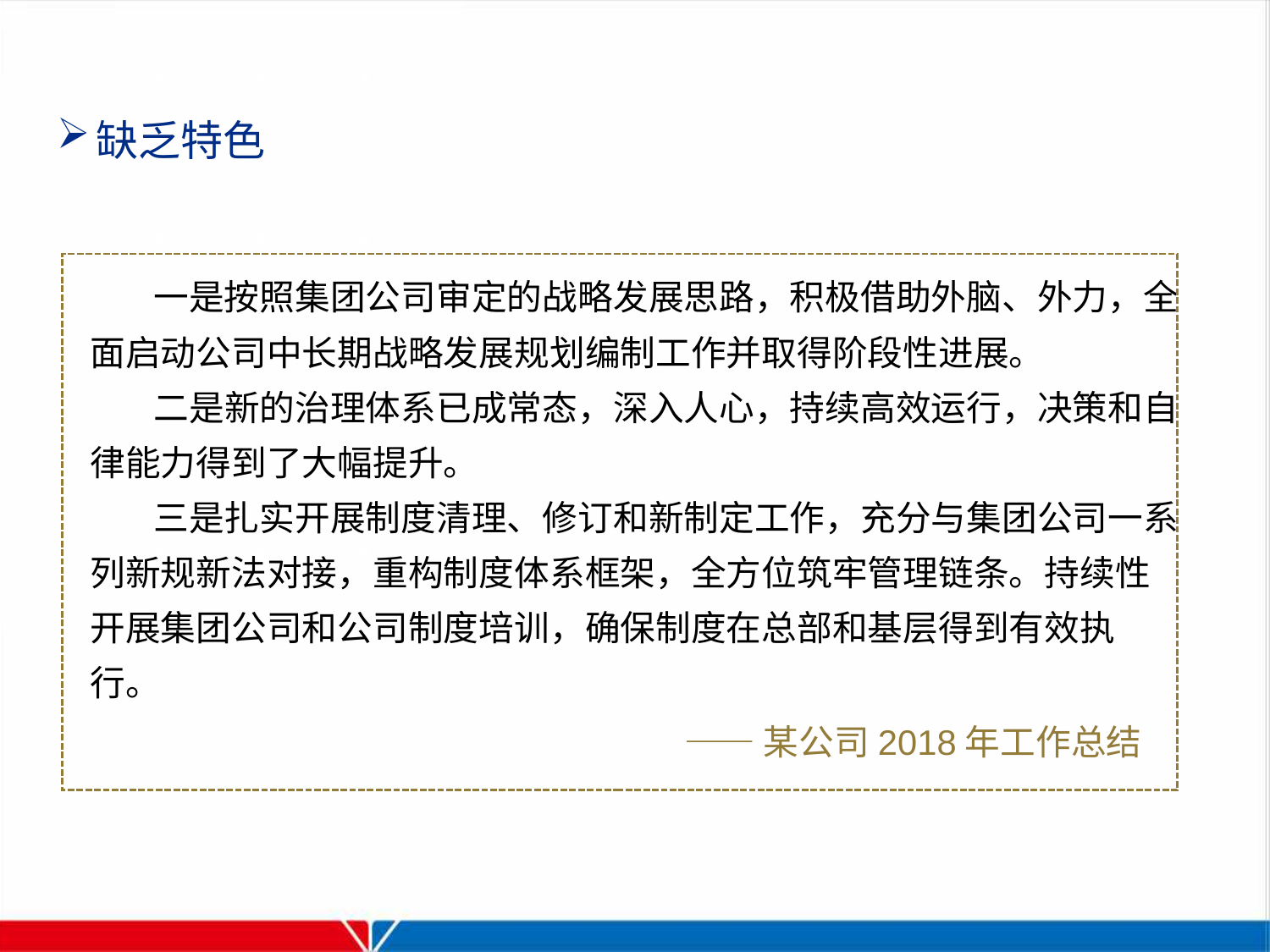

缺乏特色

一是按照集团公司审定的战略发展思路，积极借助外脑、外力，全面启动公司中长期战略发展规划编制工作并取得阶段性进展。
二是新的治理体系已成常态，深入人心，持续高效运行，决策和自律能力得到了大幅提升。
三是扎实开展制度清理、修订和新制定工作，充分与集团公司一系列新规新法对接，重构制度体系框架，全方位筑牢管理链条。持续性开展集团公司和公司制度培训，确保制度在总部和基层得到有效执行。
——某公司2018年工作总结